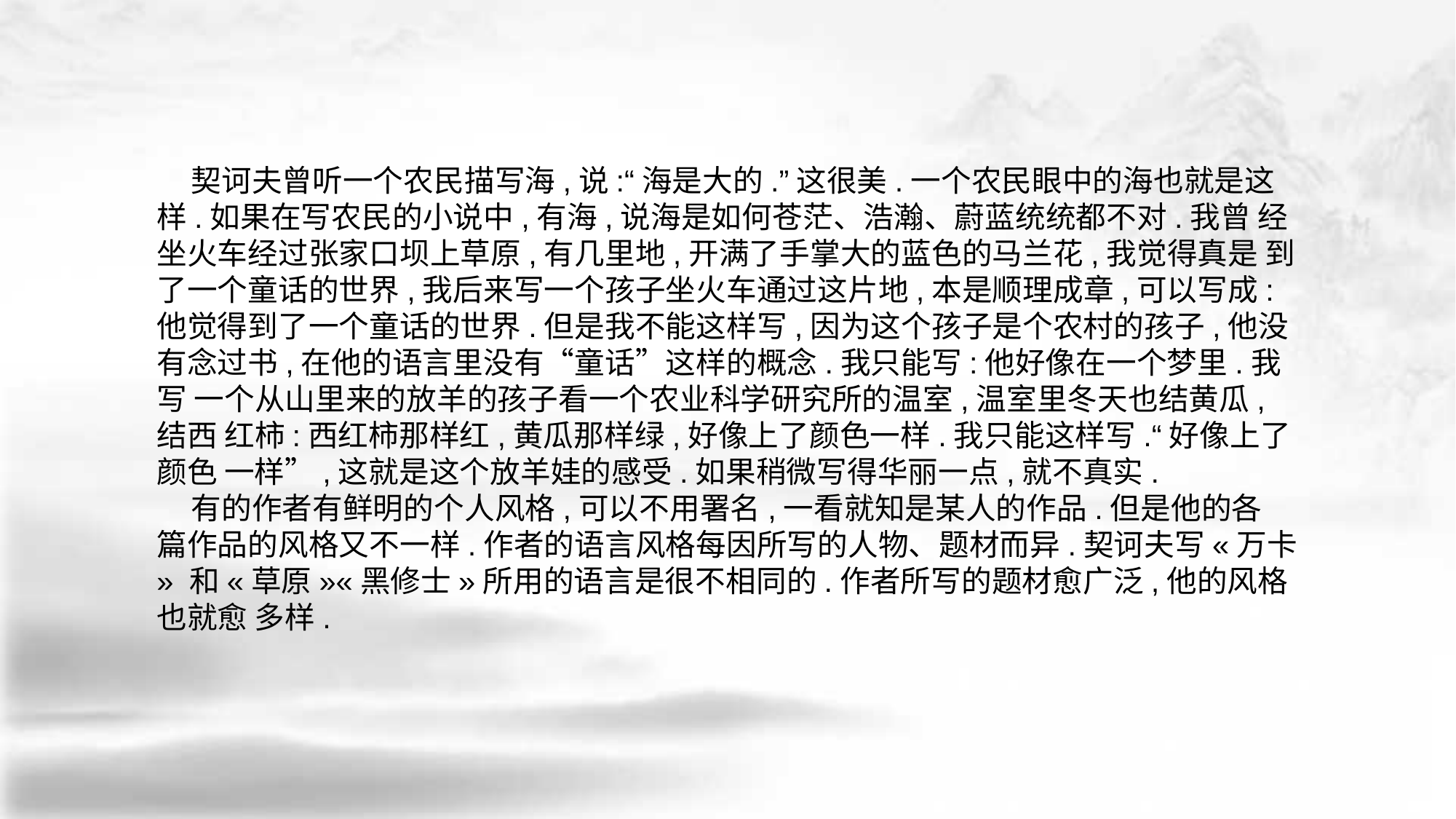

契诃夫曾听一个农民描写海,说:“海是大的.”这很美.一个农民眼中的海也就是这样.如果在写农民的小说中,有海,说海是如何苍茫、浩瀚、蔚蓝统统都不对.我曾 经坐火车经过张家口坝上草原,有几里地,开满了手掌大的蓝色的马兰花,我觉得真是 到了一个童话的世界,我后来写一个孩子坐火车通过这片地,本是顺理成章,可以写成: 他觉得到了一个童话的世界.但是我不能这样写,因为这个孩子是个农村的孩子,他没 有念过书,在他的语言里没有“童话”这样的概念.我只能写:他好像在一个梦里.我写 一个从山里来的放羊的孩子看一个农业科学研究所的温室,温室里冬天也结黄瓜,结西 红柿:西红柿那样红,黄瓜那样绿,好像上了颜色一样.我只能这样写.“好像上了颜色 一样”,这就是这个放羊娃的感受.如果稍微写得华丽一点,就不真实.
    有的作者有鲜明的个人风格,可以不用署名,一看就知是某人的作品.但是他的各 篇作品的风格又不一样.作者的语言风格每因所写的人物、题材而异.契诃夫写«万卡» 和«草原»«黑修士»所用的语言是很不相同的.作者所写的题材愈广泛,他的风格也就愈 多样.